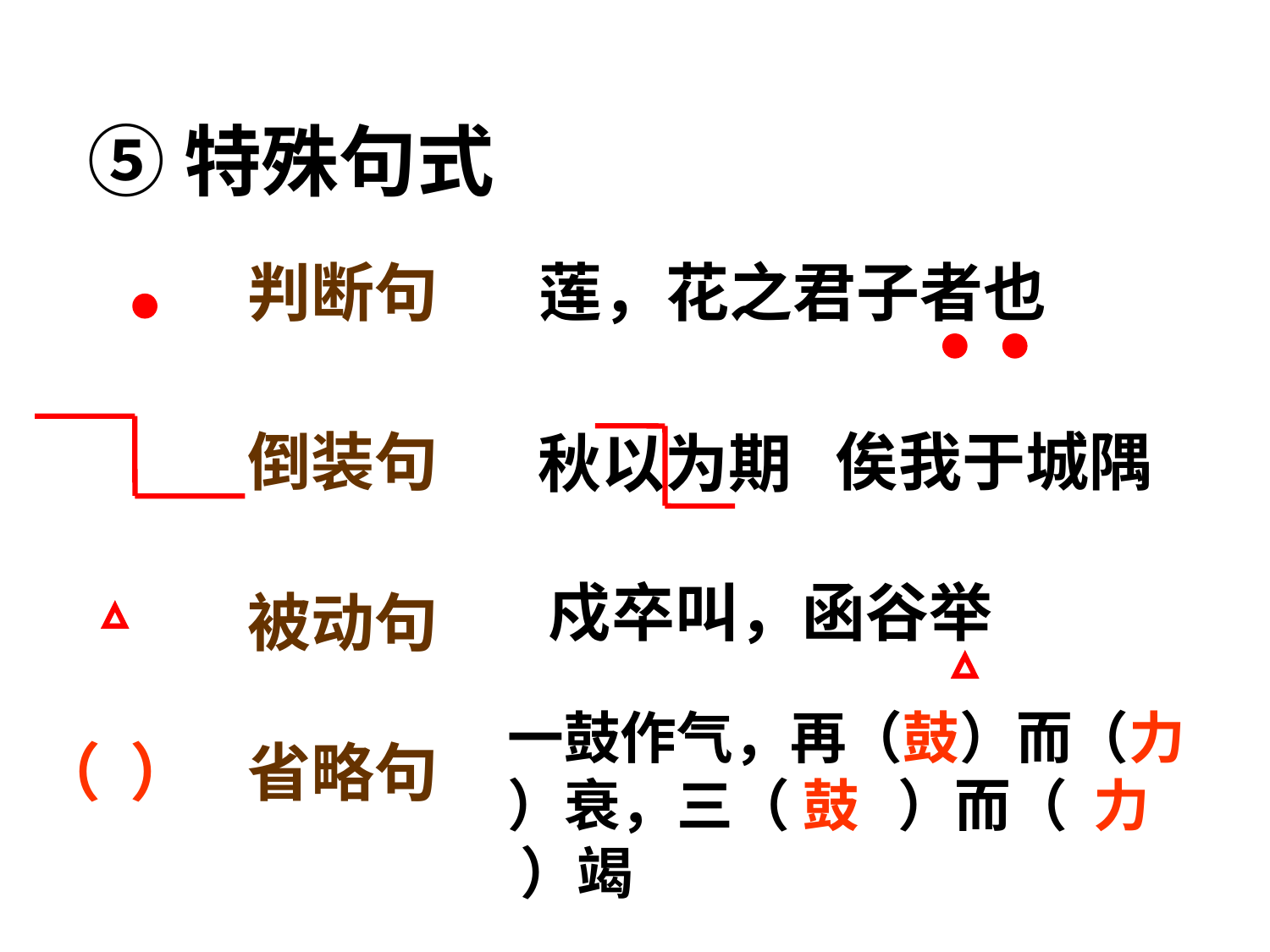

# ⑤特殊句式
判断句
莲，花之君子者也

倒装句
俟我于城隅
秋以为期

戍卒叫，函谷举
被动句

一鼓作气，再（鼓）而（力  ）衰，三（ 鼓   ）而（  力  ）竭
（  ）
省略句